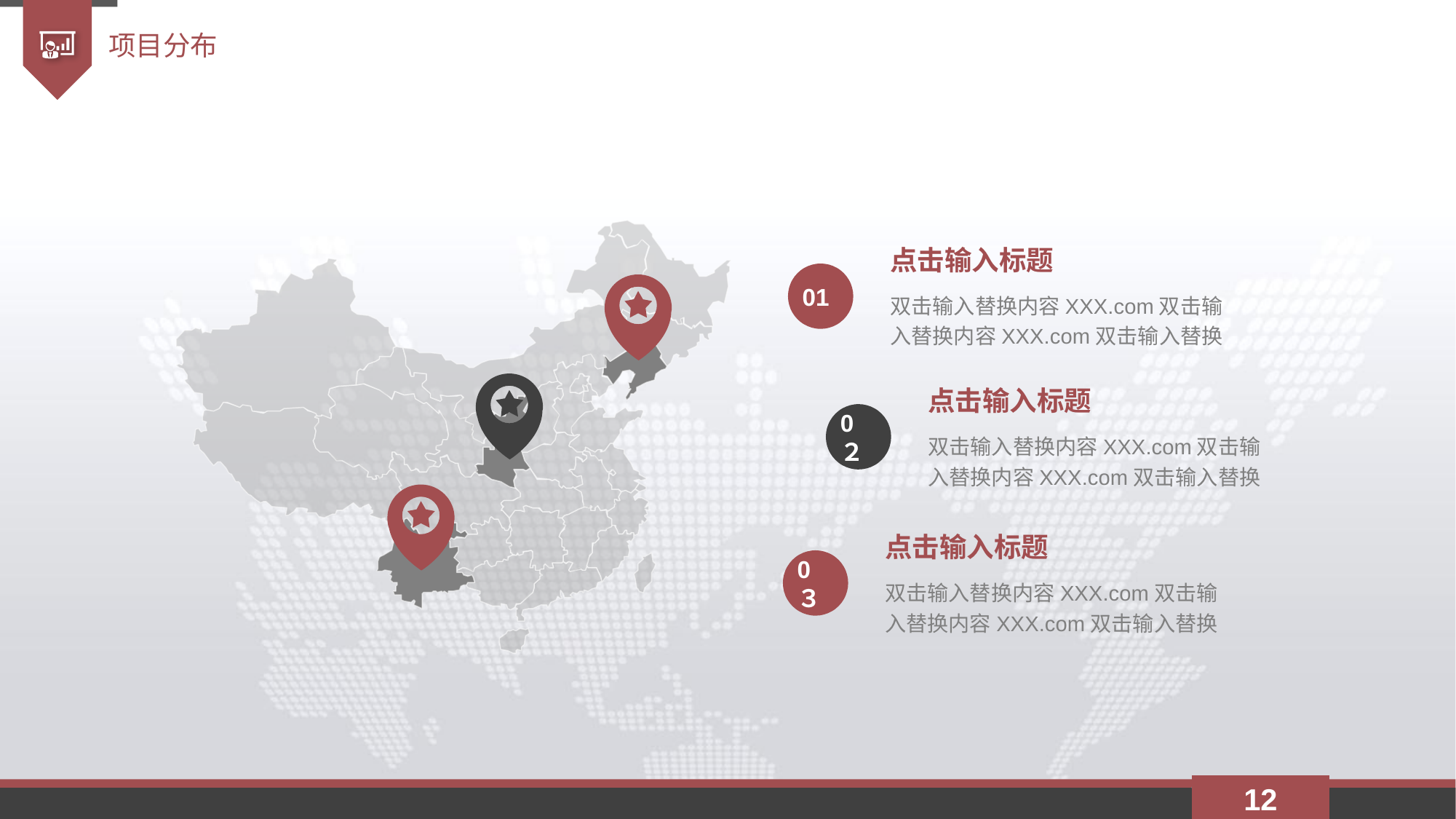

项目分布

点击输入标题

01
双击输入替换内容XXX.com双击输入替换内容XXX.com双击输入替换

点击输入标题

0２
双击输入替换内容XXX.com双击输入替换内容XXX.com双击输入替换

点击输入标题

0３
双击输入替换内容XXX.com双击输入替换内容XXX.com双击输入替换

12

延时符